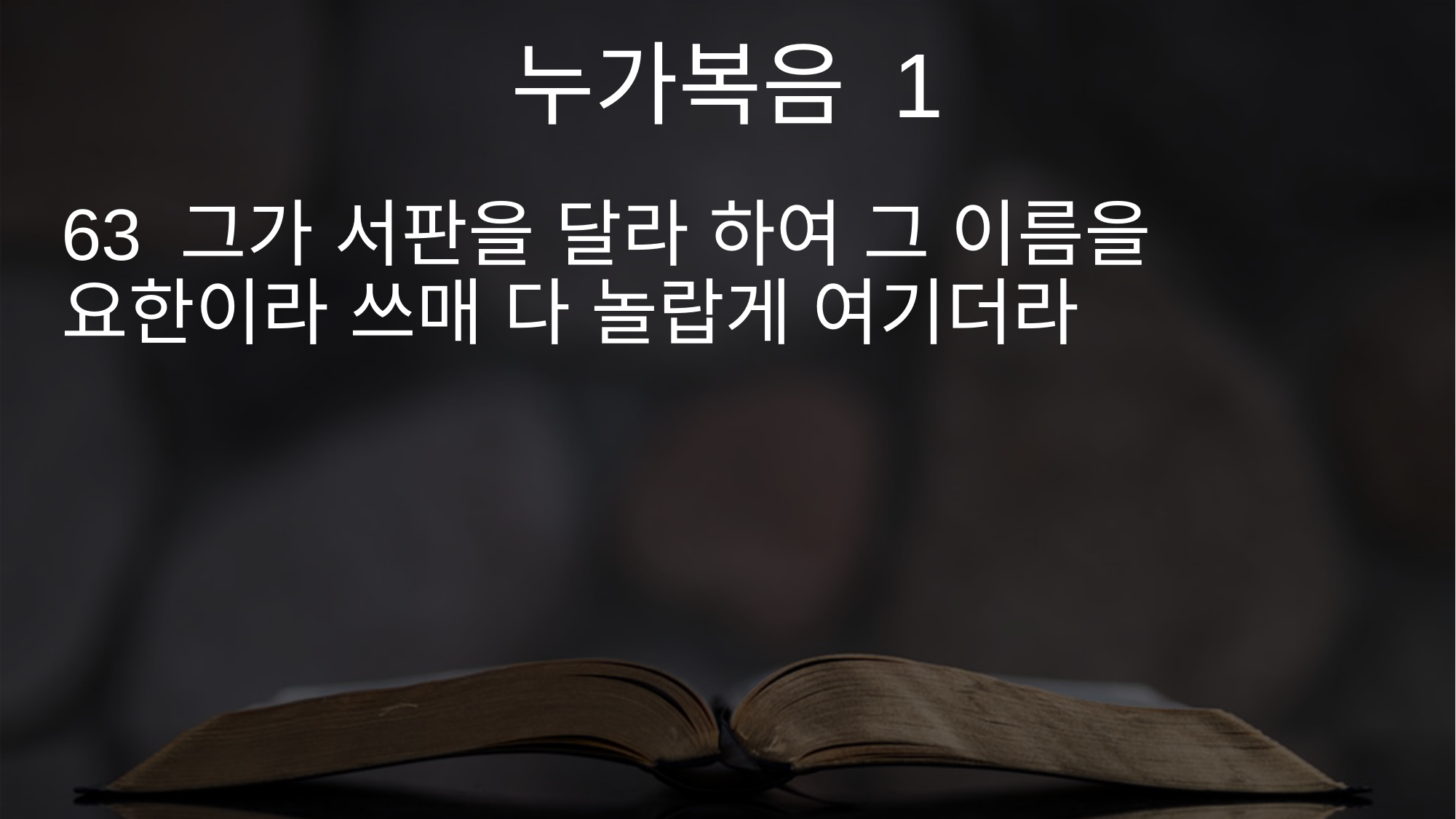

누가복음 1
63 그가 서판을 달라 하여 그 이름을 요한이라 쓰매 다 놀랍게 여기더라